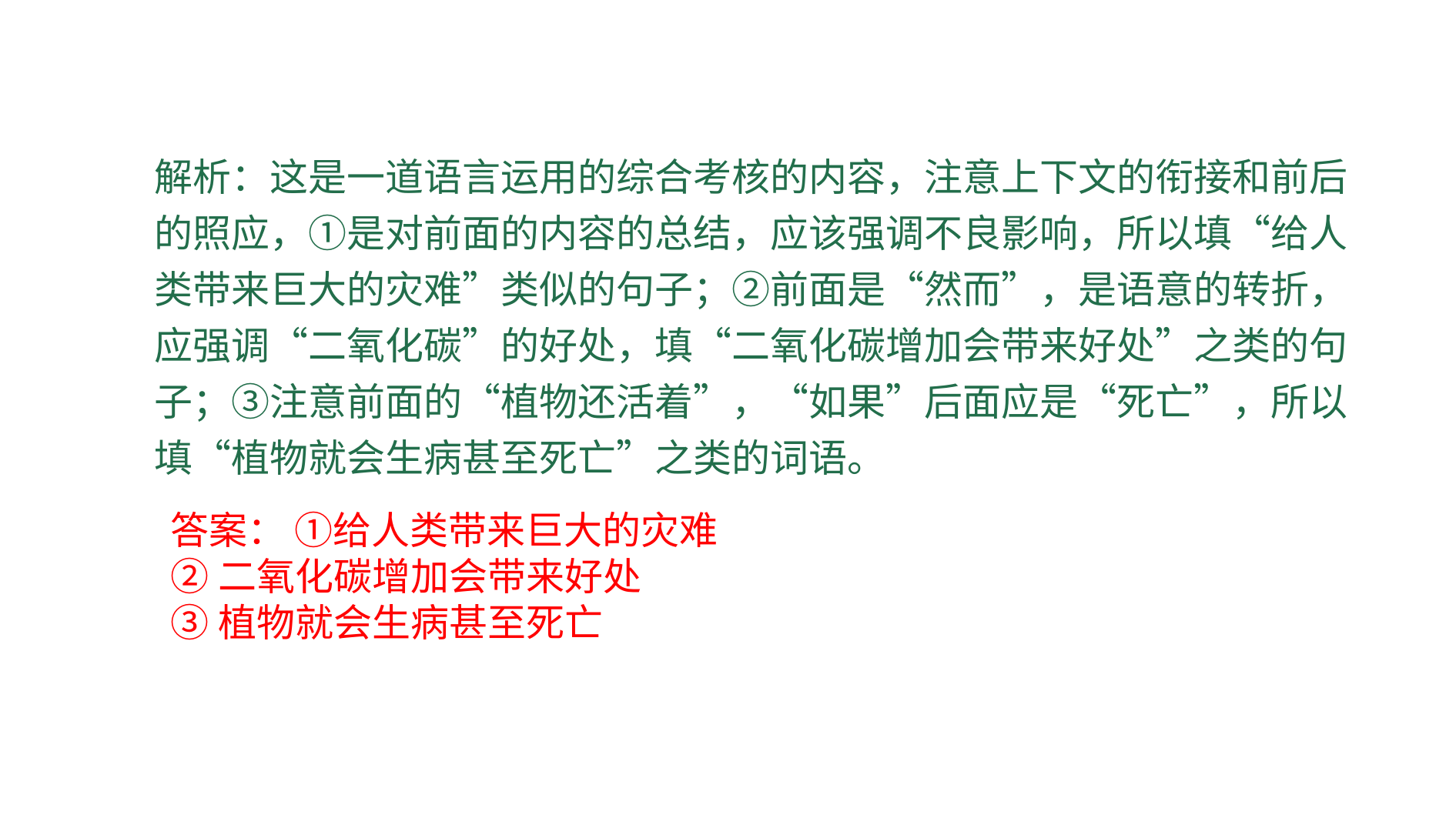

解析：这是一道语言运用的综合考核的内容，注意上下文的衔接和前后的照应，①是对前面的内容的总结，应该强调不良影响，所以填“给人类带来巨大的灾难”类似的句子；②前面是“然而”，是语意的转折，应强调“二氧化碳”的好处，填“二氧化碳增加会带来好处”之类的句子；③注意前面的“植物还活着”，“如果”后面应是“死亡”，所以填“植物就会生病甚至死亡”之类的词语。
答案： ①给人类带来巨大的灾难
②二氧化碳增加会带来好处
③植物就会生病甚至死亡